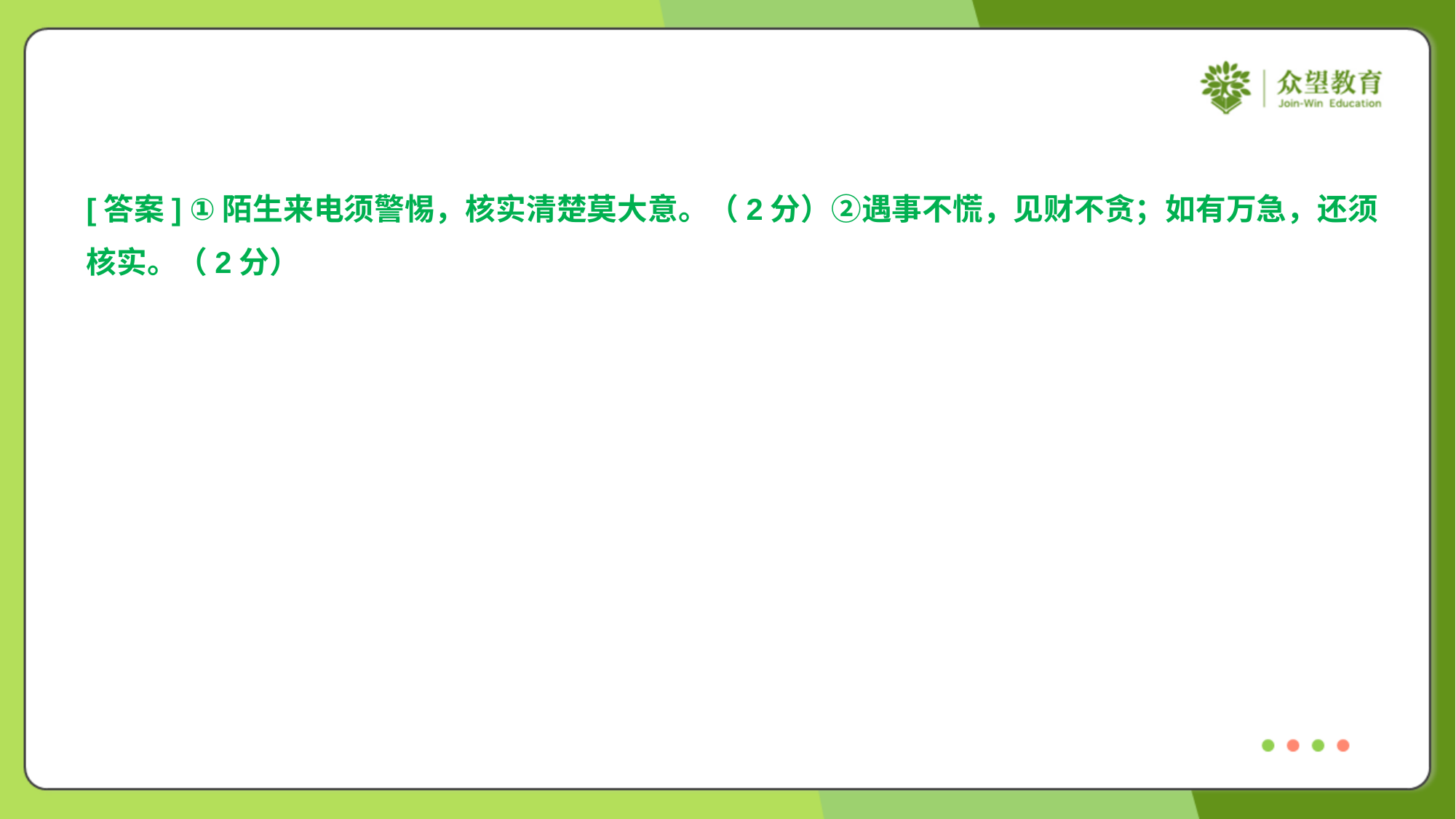

[答案] ①陌生来电须警惕，核实清楚莫大意。（2分）②遇事不慌，见财不贪；如有万急，还须
核实。（2分）